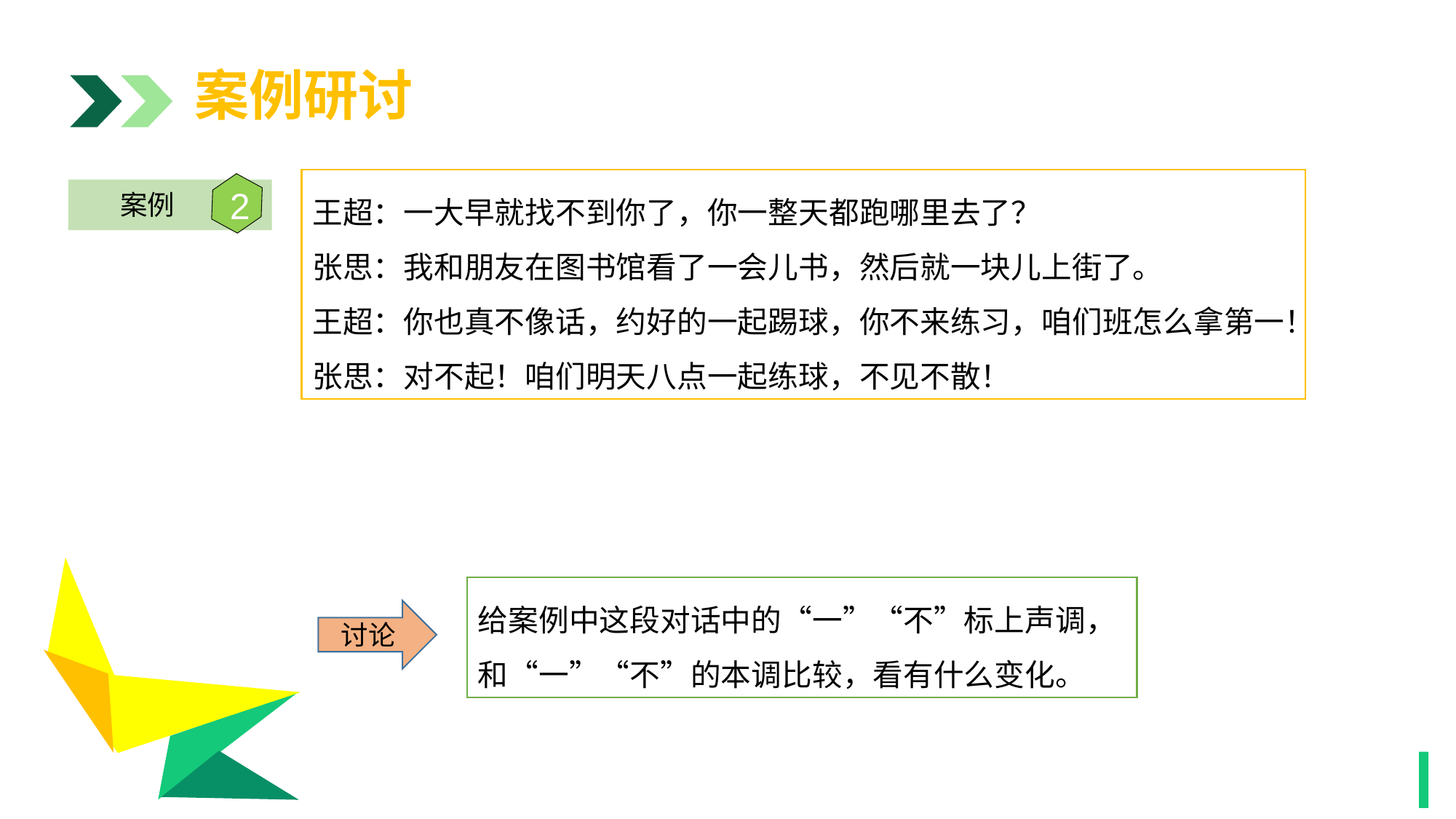

案例研讨

王超：一大早就找不到你了，你一整天都跑哪里去了？
张思：我和朋友在图书馆看了一会儿书，然后就一块儿上街了。
王超：你也真不像话，约好的一起踢球，你不来练习，咱们班怎么拿第一！
张思：对不起！咱们明天八点一起练球，不见不散！
2

案例
1

给案例中这段对话中的“一”“不”标上声调，和“一”“不”的本调比较，看有什么变化。

讨论
1
4